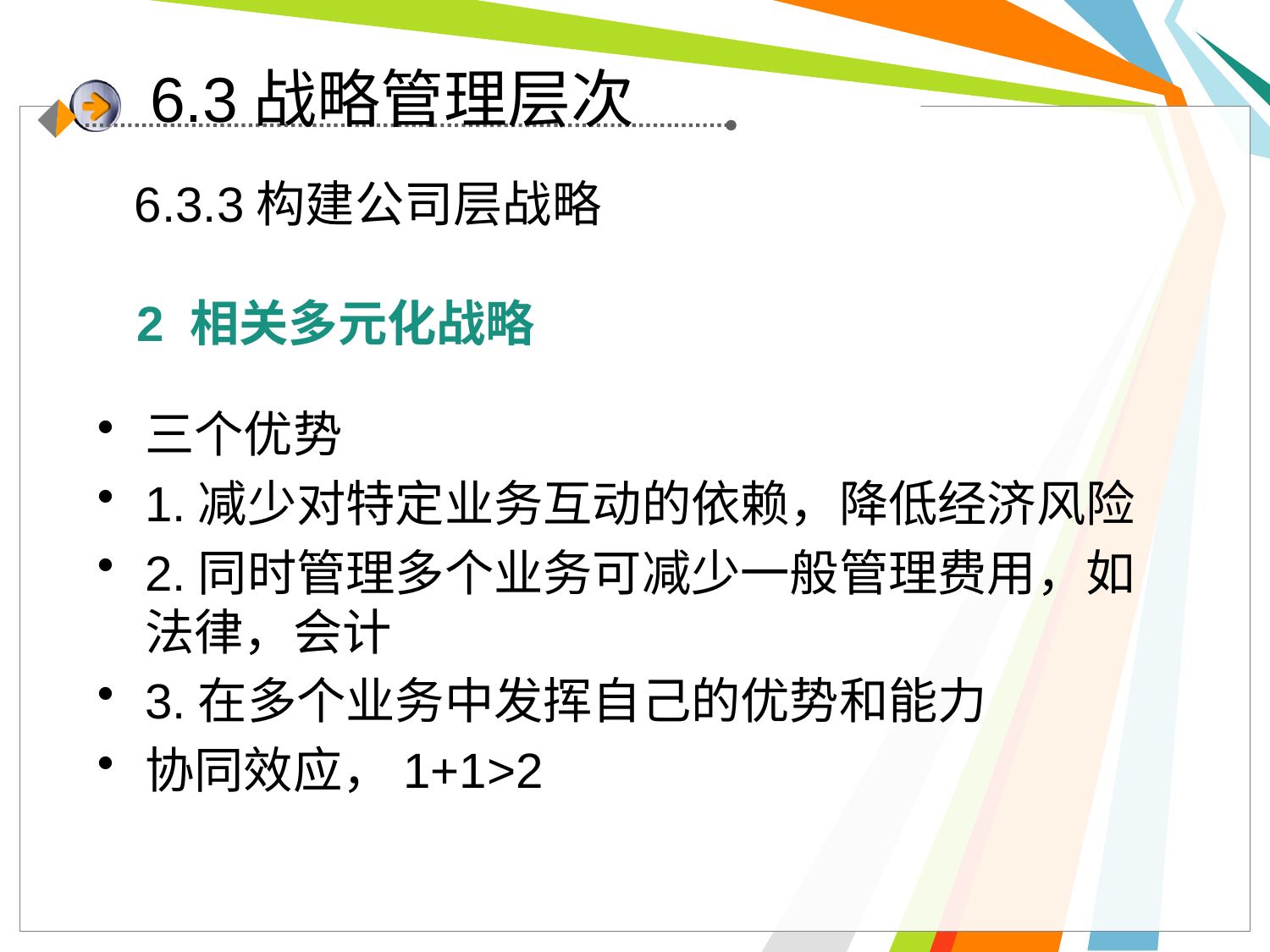

6.3战略管理层次

6.3.3构建公司层战略
2 相关多元化战略

三个优势
1.减少对特定业务互动的依赖，降低经济风险
2.同时管理多个业务可减少一般管理费用，如法律，会计
3.在多个业务中发挥自己的优势和能力
协同效应，1+1>2